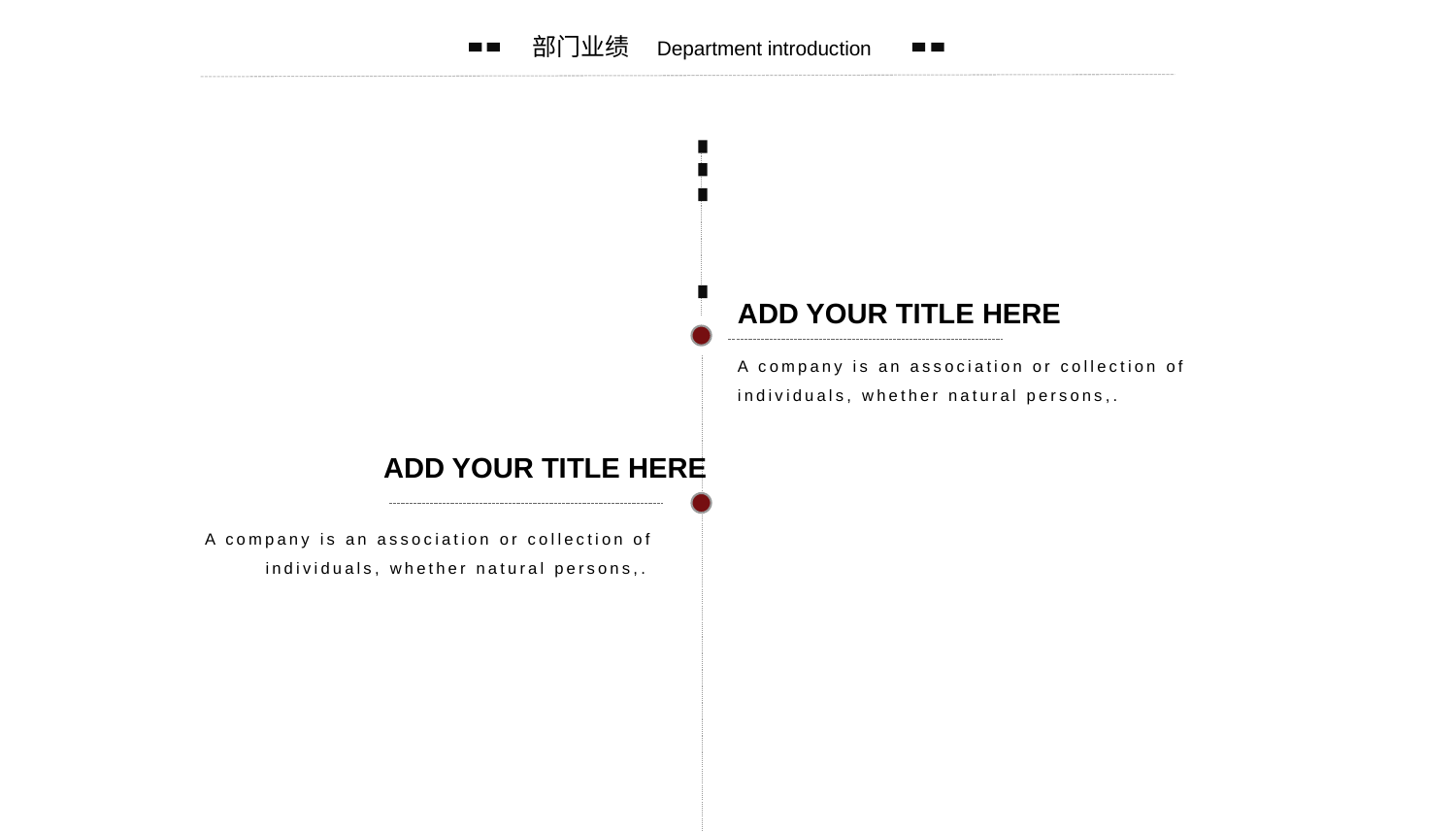

部门业绩
Department introduction

ADD YOUR TITLE HERE

A company is an association or collection of individuals, whether natural persons,.
ADD YOUR TITLE HERE

A company is an association or collection of individuals, whether natural persons,.